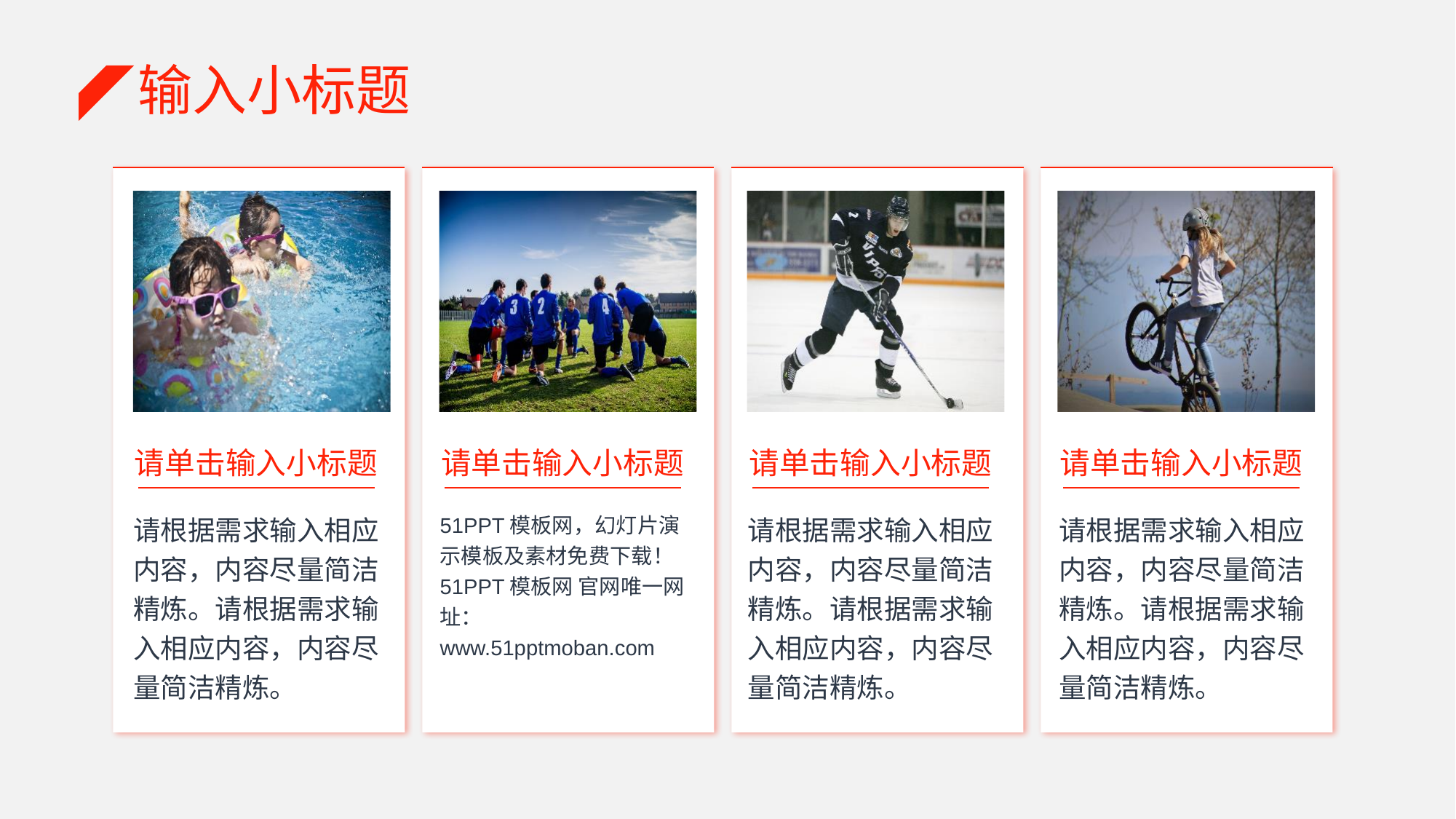

输入小标题

请单击输入小标题
请根据需求输入相应内容，内容尽量简洁精炼。请根据需求输入相应内容，内容尽量简洁精炼。

请单击输入小标题
51PPT模板网，幻灯片演示模板及素材免费下载！
51PPT模板网 官网唯一网址：www.51pptmoban.com

请单击输入小标题
请根据需求输入相应内容，内容尽量简洁精炼。请根据需求输入相应内容，内容尽量简洁精炼。

请单击输入小标题
请根据需求输入相应内容，内容尽量简洁精炼。请根据需求输入相应内容，内容尽量简洁精炼。